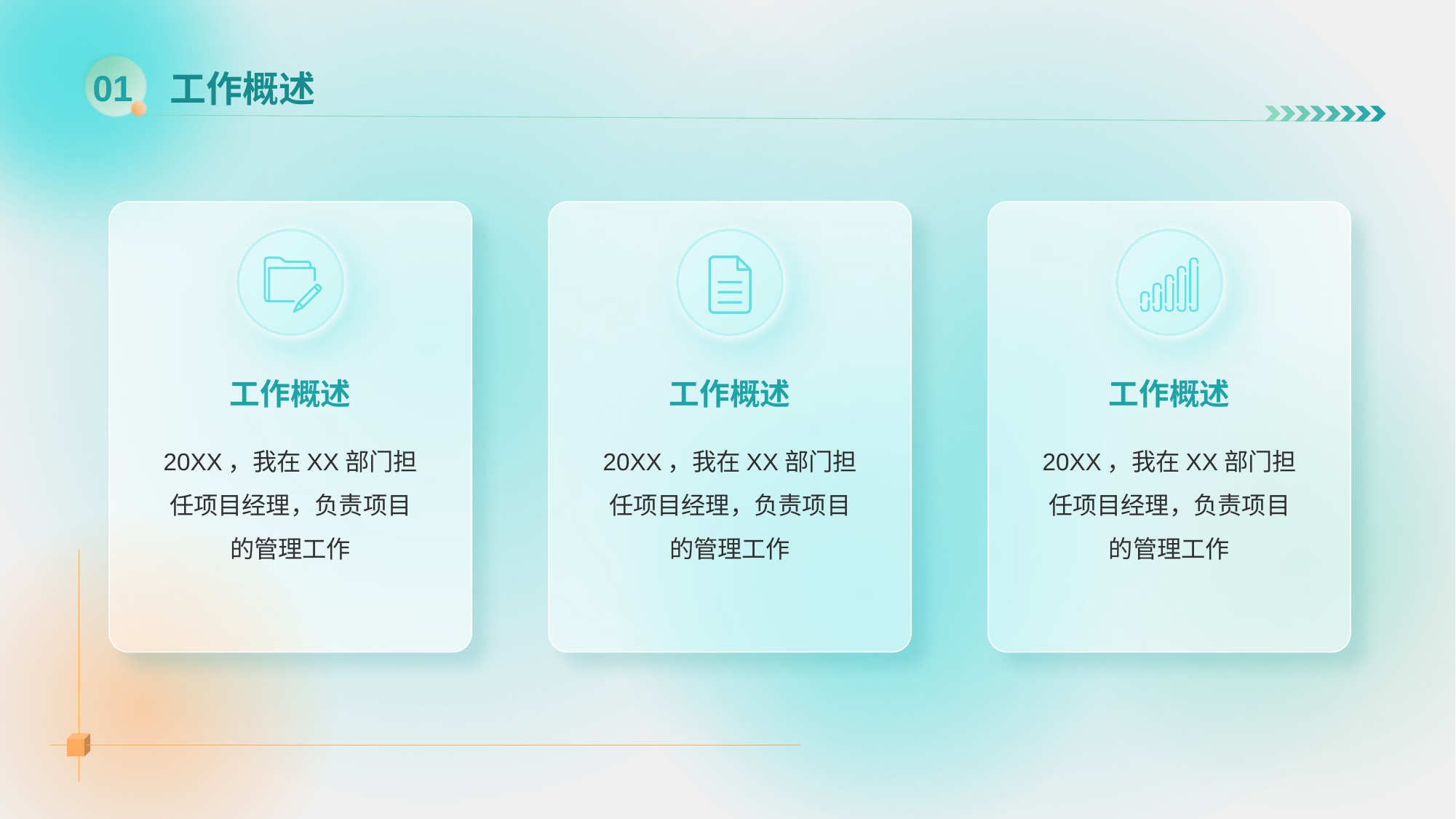

# 工作概述
01

工作概述
20XX，我在XX部门担任项目经理，负责项目的管理工作

工作概述
20XX，我在XX部门担任项目经理，负责项目的管理工作

工作概述
20XX，我在XX部门担任项目经理，负责项目的管理工作